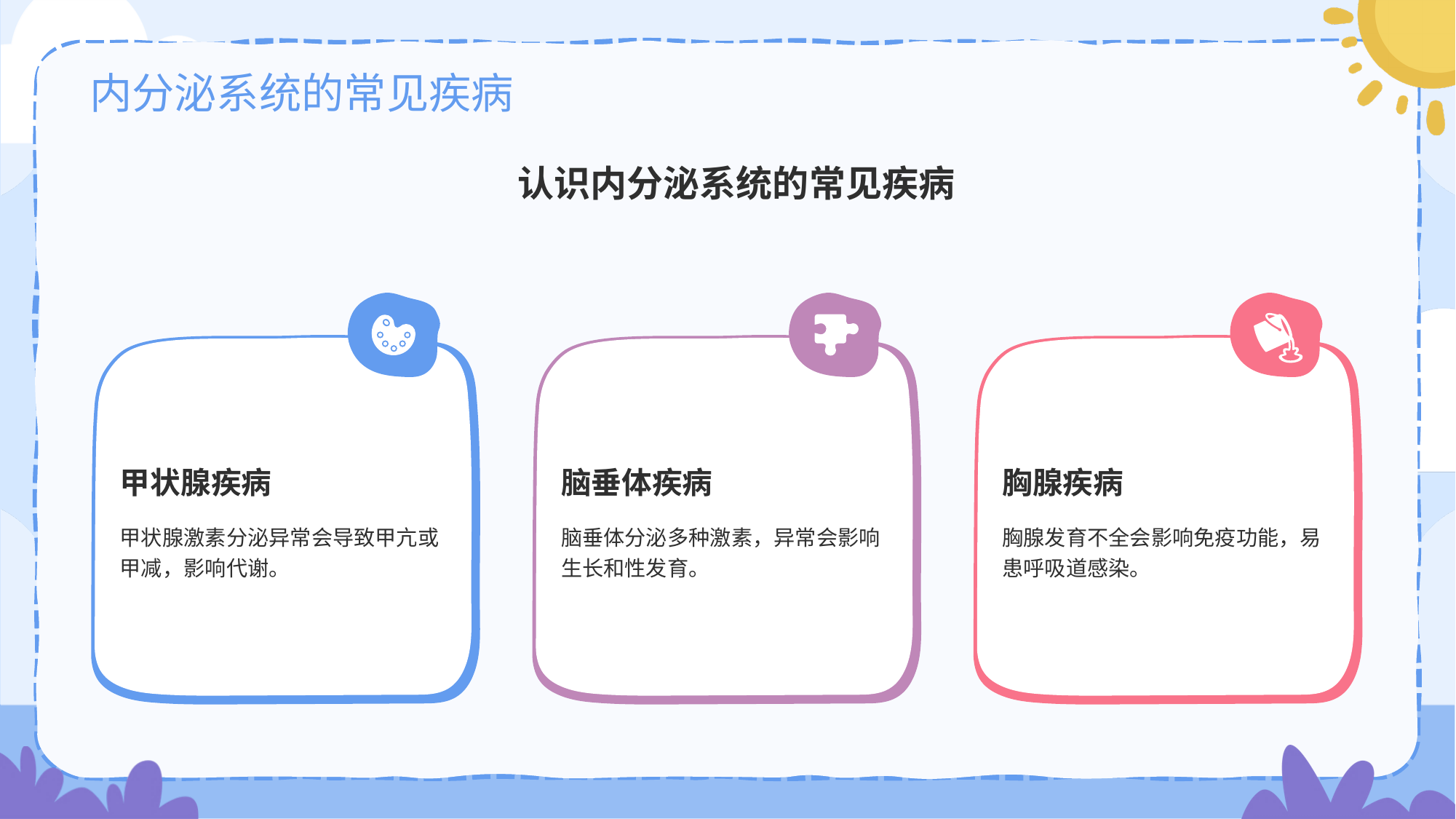

# 内分泌系统的常见疾病
认识内分泌系统的常见疾病

甲状腺疾病
甲状腺激素分泌异常会导致甲亢或甲减，影响代谢。

脑垂体疾病
脑垂体分泌多种激素，异常会影响生长和性发育。

胸腺疾病
胸腺发育不全会影响免疫功能，易患呼吸道感染。